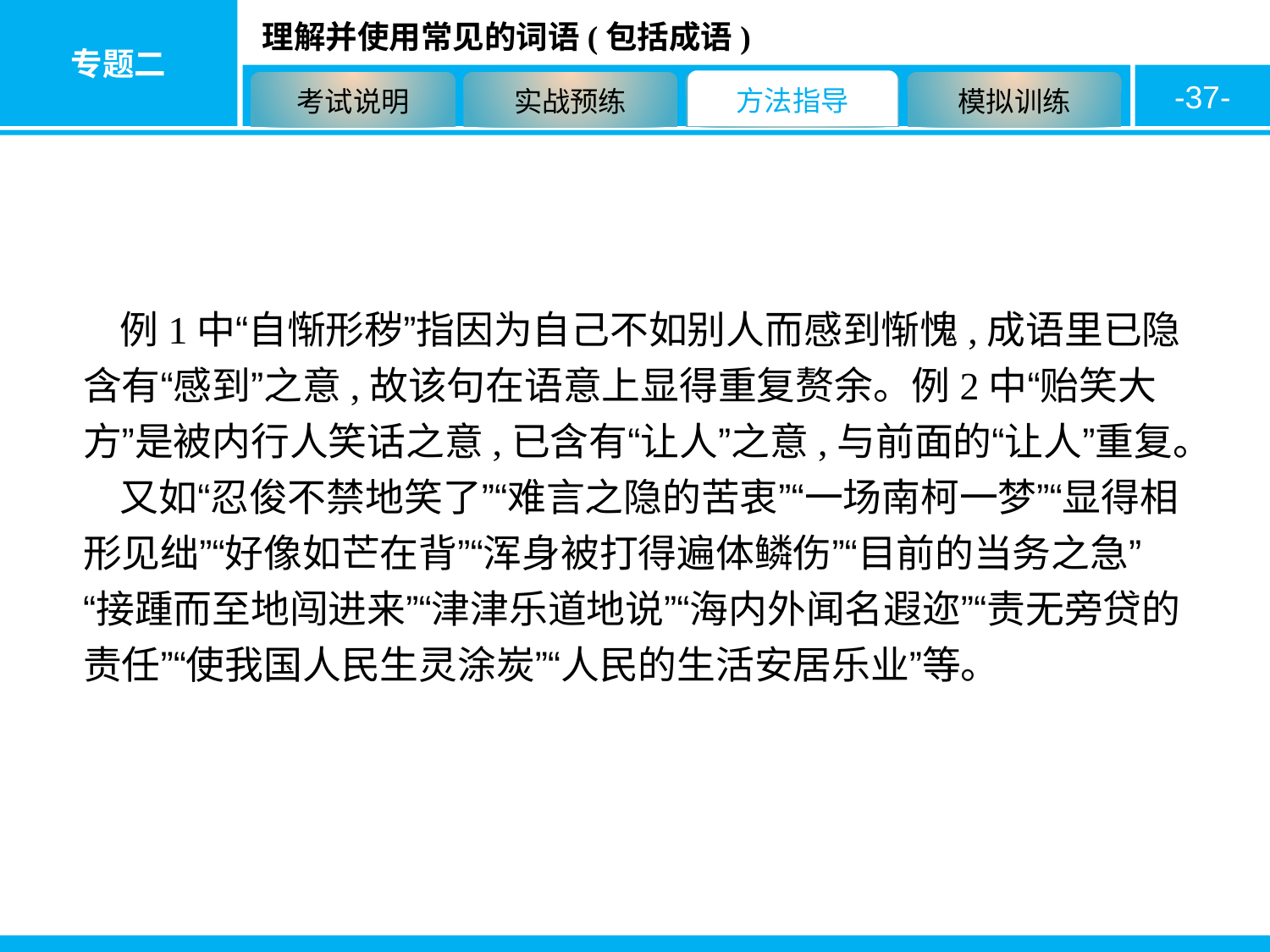

-37-
例1中“自惭形秽”指因为自己不如别人而感到惭愧,成语里已隐含有“感到”之意,故该句在语意上显得重复赘余。例2中“贻笑大方”是被内行人笑话之意,已含有“让人”之意,与前面的“让人”重复。
又如“忍俊不禁地笑了”“难言之隐的苦衷”“一场南柯一梦”“显得相形见绌”“好像如芒在背”“浑身被打得遍体鳞伤”“目前的当务之急”“接踵而至地闯进来”“津津乐道地说”“海内外闻名遐迩”“责无旁贷的责任”“使我国人民生灵涂炭”“人民的生活安居乐业”等。